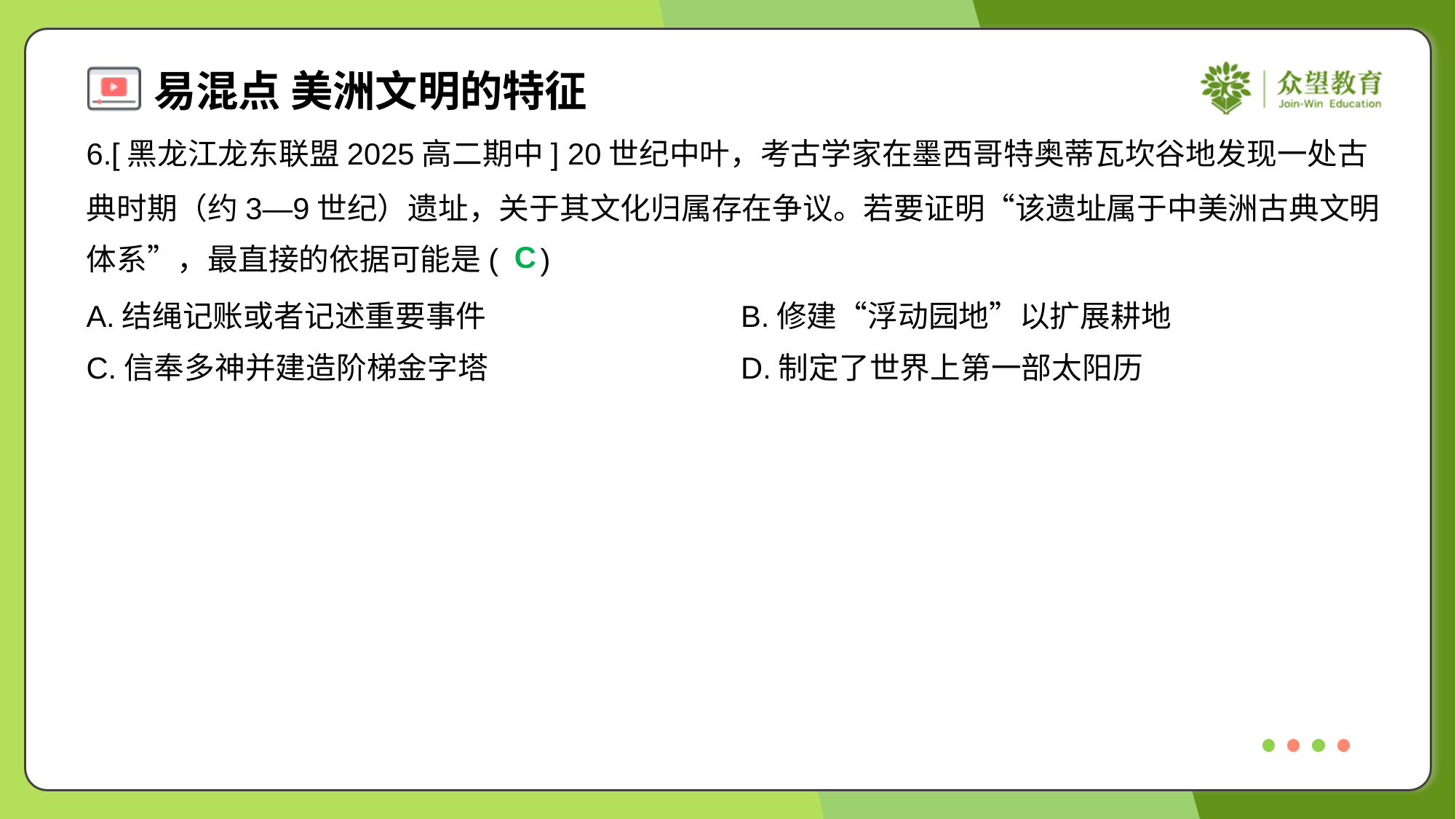

6.[黑龙江龙东联盟2025高二期中] 20世纪中叶，考古学家在墨西哥特奥蒂瓦坎谷地发现一处古
典时期（约3—9世纪）遗址，关于其文化归属存在争议。若要证明“该遗址属于中美洲古典文明
体系”，最直接的依据可能是(     )
C
A.结绳记账或者记述重要事件	B.修建“浮动园地”以扩展耕地
C.信奉多神并建造阶梯金字塔	D.制定了世界上第一部太阳历